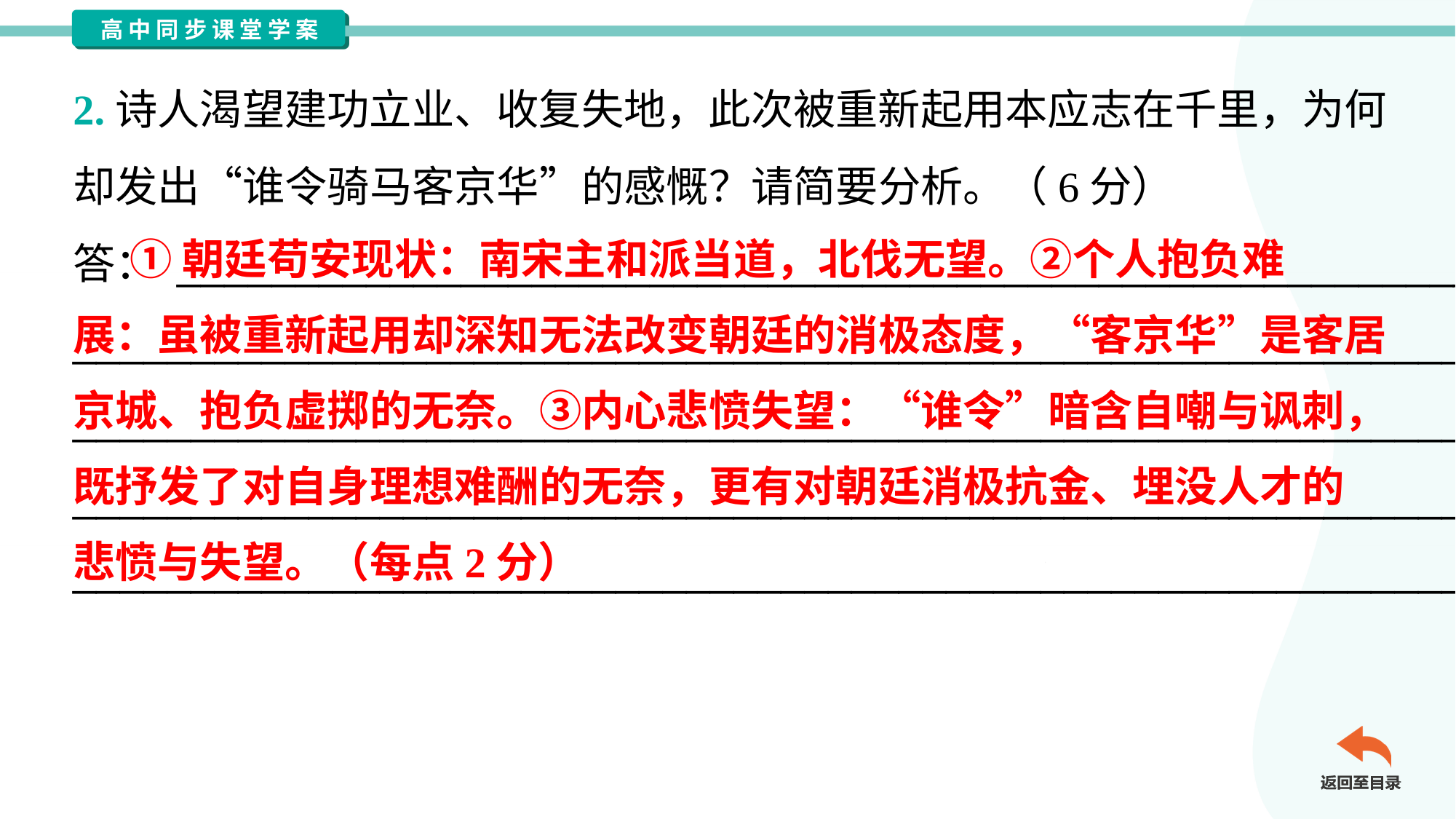

2.诗人渴望建功立业、收复失地，此次被重新起用本应志在千里，为何
却发出“谁令骑马客京华”的感慨？请简要分析。（6分）
答： ________________________________________________________
_____________________________________________________________
_____________________________________________________________
_____________________________________________________________
_____________________________________________________________
      ①朝廷苟安现状：南宋主和派当道，北伐无望。②个人抱负难
展：虽被重新起用却深知无法改变朝廷的消极态度，“客京华”是客居
京城、抱负虚掷的无奈。③内心悲愤失望：“谁令”暗含自嘲与讽刺，
既抒发了对自身理想难酬的无奈，更有对朝廷消极抗金、埋没人才的
悲愤与失望。（每点2分）